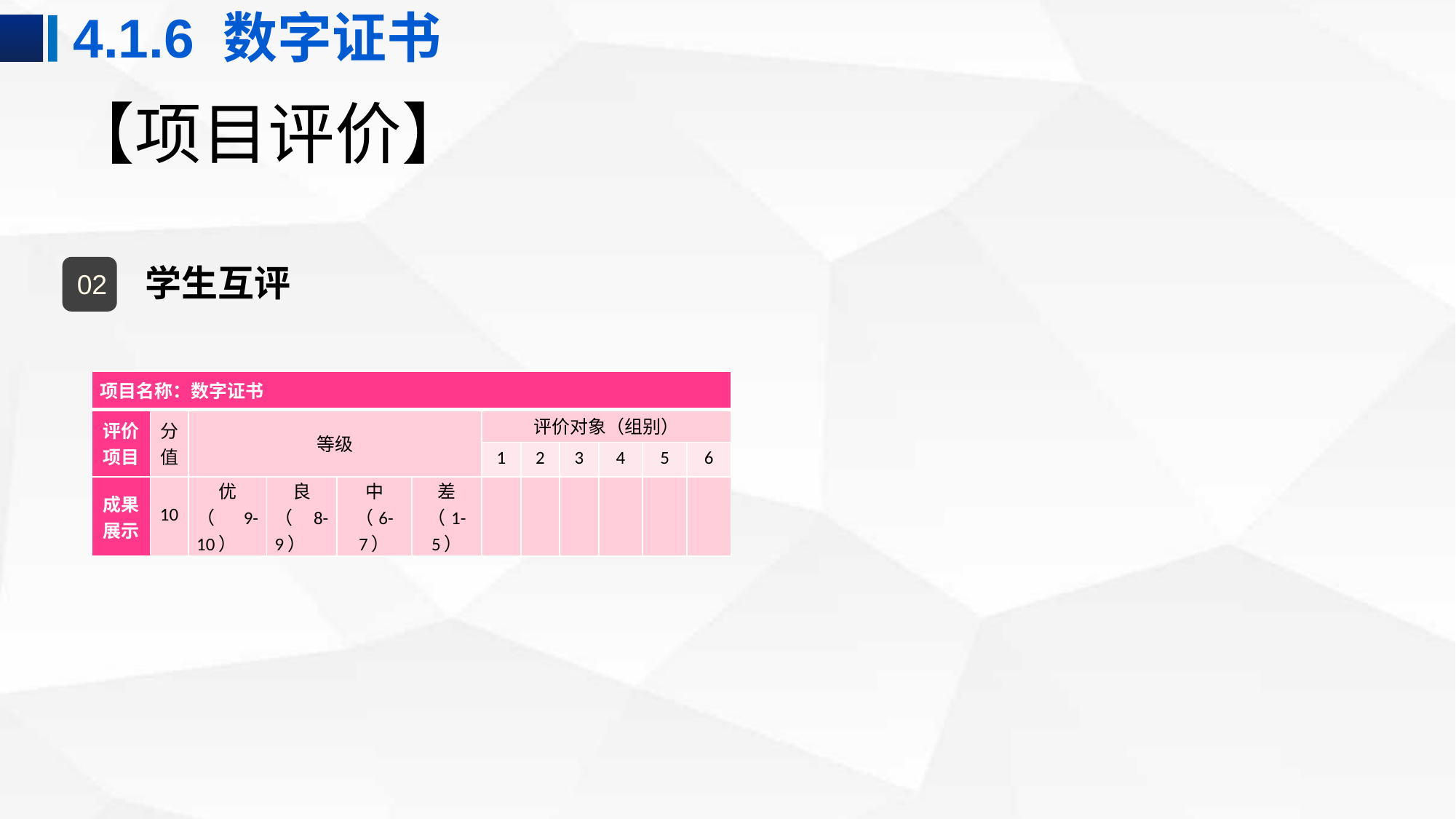

4.1.6 数字证书

# 【项目评价】
学生互评

02

| 项目名称：数字证书 |  |  |  |  |  |  |  |  |  |  |  |
| --- | --- | --- | --- | --- | --- | --- | --- | --- | --- | --- | --- |
| 评价项目 | 分值 | 等级 |  |  |  | 评价对象（组别） |  |  |  |  |  |
|  |  |  |  |  |  | 1 | 2 | 3 | 4 | 5 | 6 |
| 成果展示 | 10 | 优 （9-10） | 良 （8-9） | 中 （6-7） | 差 （1-5） |  |  |  |  |  |  |